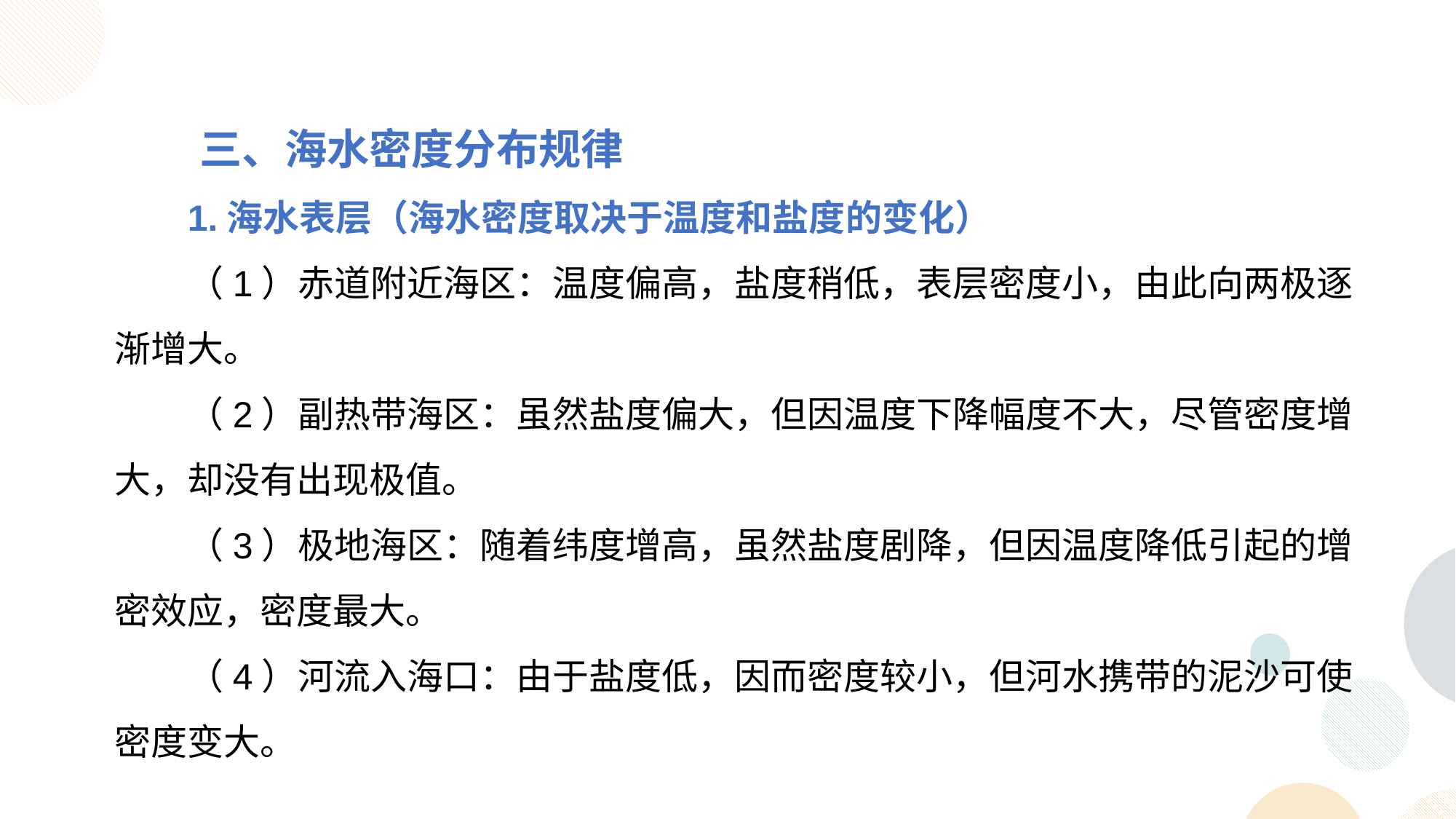

三、海水密度分布规律
1.海水表层（海水密度取决于温度和盐度的变化）
（1）赤道附近海区：温度偏高，盐度稍低，表层密度小，由此向两极逐渐增大。
（2）副热带海区：虽然盐度偏大，但因温度下降幅度不大，尽管密度增大，却没有出现极值。
（3）极地海区：随着纬度增高，虽然盐度剧降，但因温度降低引起的增密效应，密度最大。
（4）河流入海口：由于盐度低，因而密度较小，但河水携带的泥沙可使密度变大。